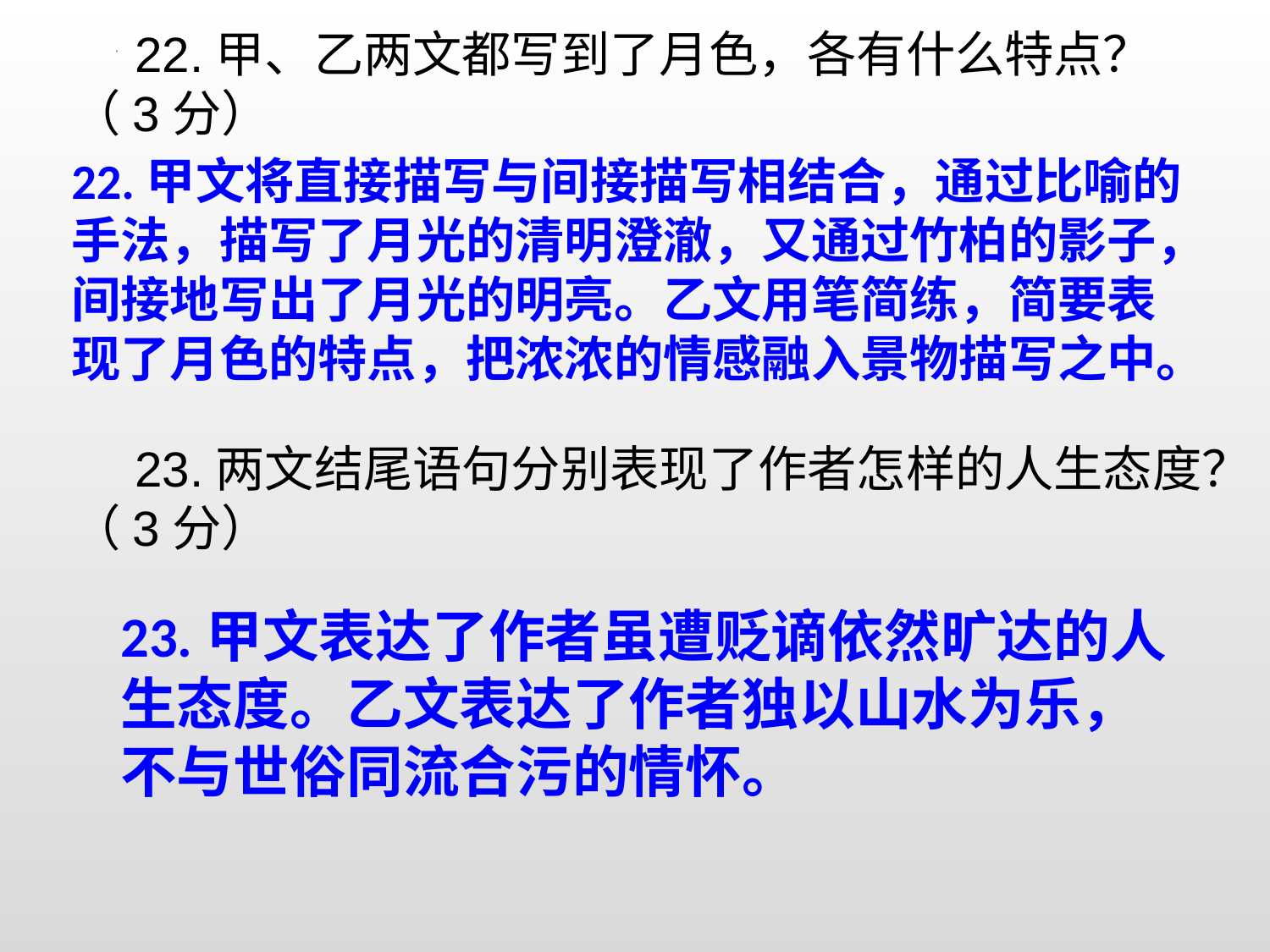

22.甲、乙两文都写到了月色，各有什么特点？（3分）

23.两文结尾语句分别表现了作者怎样的人生态度？（3分）
22.甲文将直接描写与间接描写相结合，通过比喻的手法，描写了月光的清明澄澈，又通过竹柏的影子，间接地写出了月光的明亮。乙文用笔简练，简要表现了月色的特点，把浓浓的情感融入景物描写之中。
23.甲文表达了作者虽遭贬谪依然旷达的人生态度。乙文表达了作者独以山水为乐，不与世俗同流合污的情怀。